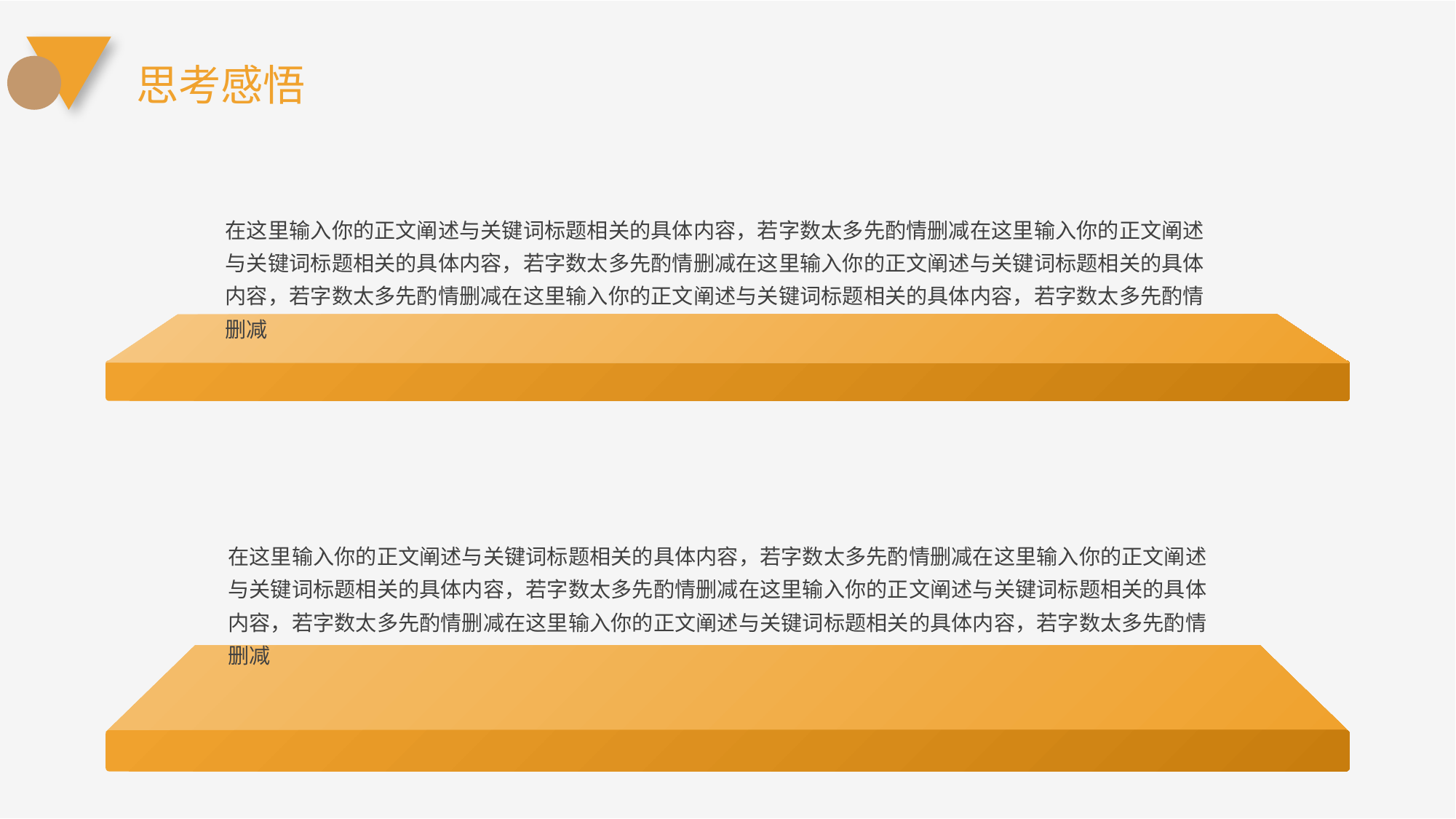

思考感悟
在这里输入你的正文阐述与关键词标题相关的具体内容，若字数太多先酌情删减在这里输入你的正文阐述与关键词标题相关的具体内容，若字数太多先酌情删减在这里输入你的正文阐述与关键词标题相关的具体内容，若字数太多先酌情删减在这里输入你的正文阐述与关键词标题相关的具体内容，若字数太多先酌情删减

在这里输入你的正文阐述与关键词标题相关的具体内容，若字数太多先酌情删减在这里输入你的正文阐述与关键词标题相关的具体内容，若字数太多先酌情删减在这里输入你的正文阐述与关键词标题相关的具体内容，若字数太多先酌情删减在这里输入你的正文阐述与关键词标题相关的具体内容，若字数太多先酌情删减